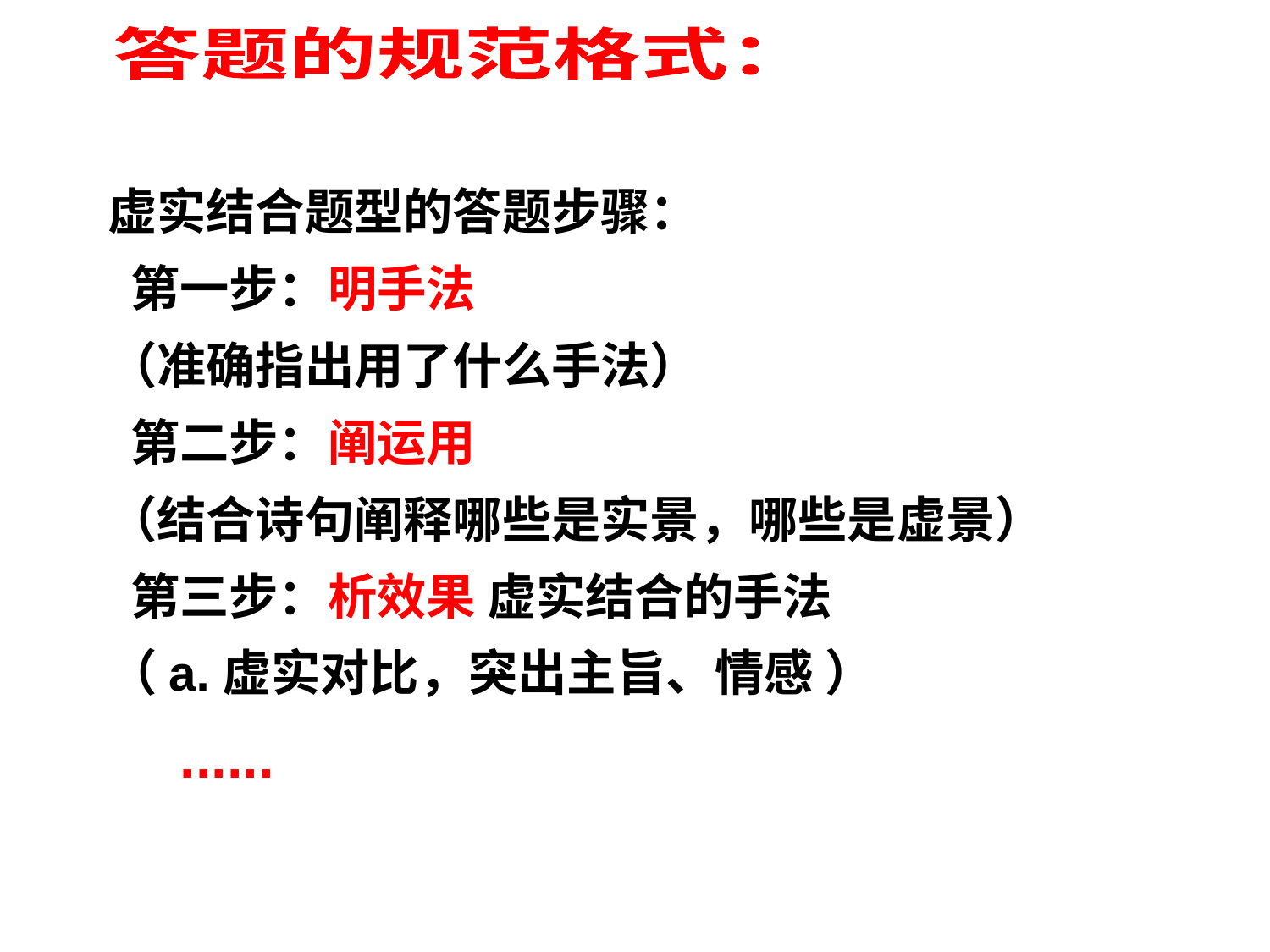

答题的规范格式：

虚实结合题型的答题步骤：
 第一步：明手法
（准确指出用了什么手法）
 第二步：阐运用
（结合诗句阐释哪些是实景，哪些是虚景）
 第三步：析效果 虚实结合的手法
（a.虚实对比，突出主旨、情感 ）
     ......